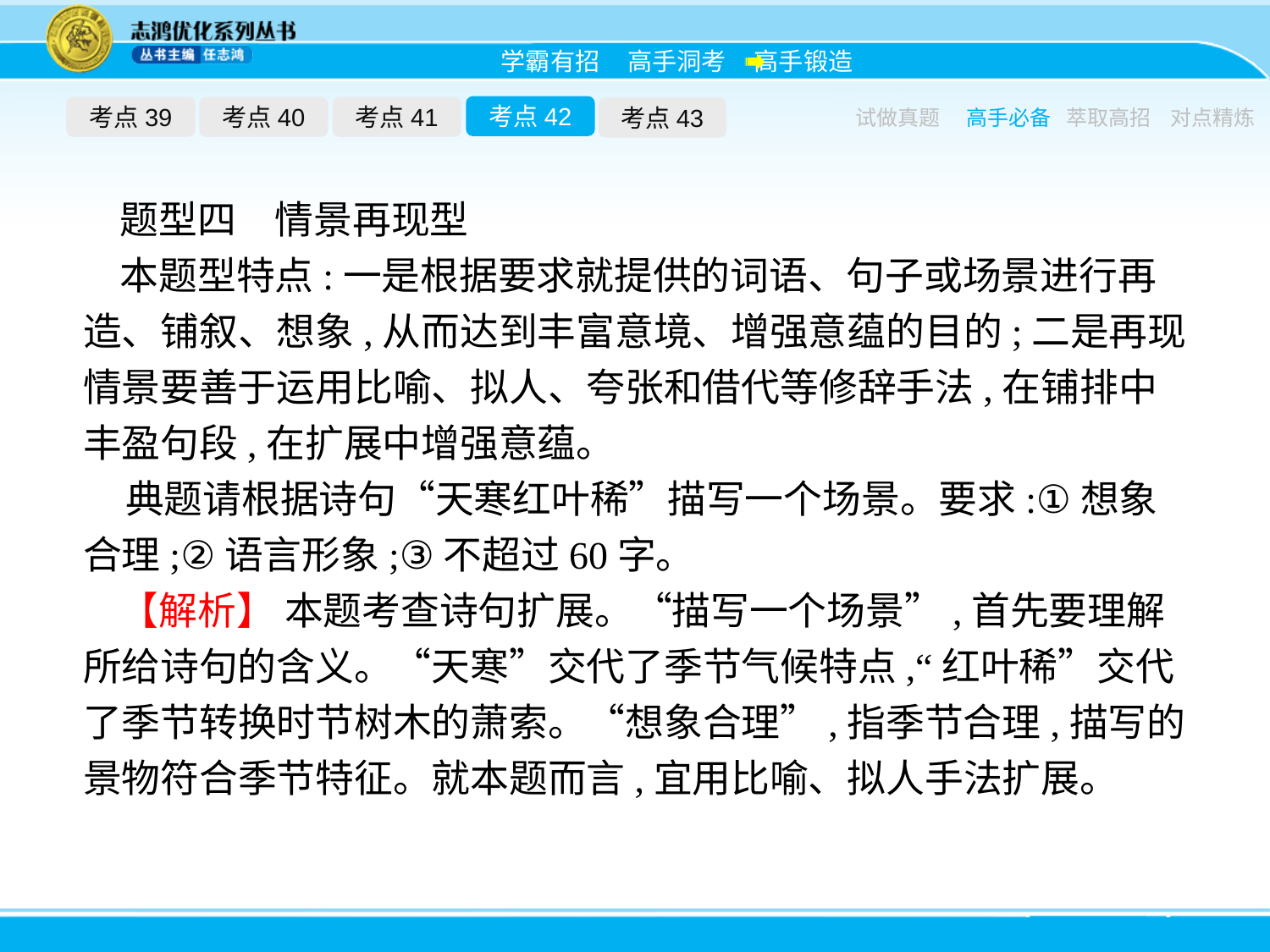

考点42
考点39
考点40
考点41
考点43
试做真题
高手必备
萃取高招
对点精炼
题型四　情景再现型
本题型特点:一是根据要求就提供的词语、句子或场景进行再造、铺叙、想象,从而达到丰富意境、增强意蕴的目的;二是再现情景要善于运用比喻、拟人、夸张和借代等修辞手法,在铺排中丰盈句段,在扩展中增强意蕴。
典题请根据诗句“天寒红叶稀”描写一个场景。要求:①想象合理;②语言形象;③不超过60字。
【解析】 本题考查诗句扩展。“描写一个场景”,首先要理解所给诗句的含义。“天寒”交代了季节气候特点,“红叶稀”交代了季节转换时节树木的萧索。“想象合理”,指季节合理,描写的景物符合季节特征。就本题而言,宜用比喻、拟人手法扩展。